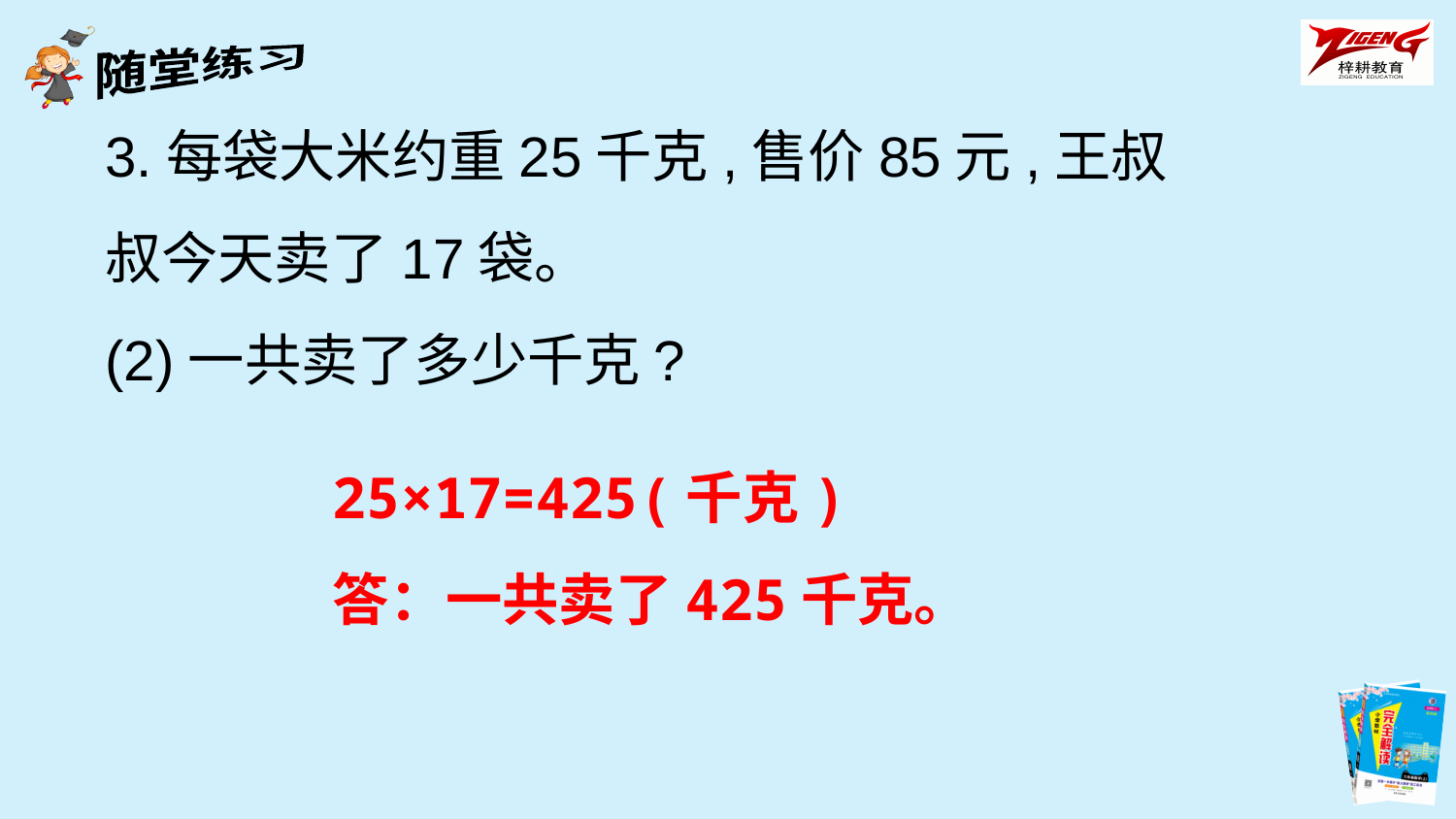

3.每袋大米约重25千克,售价85元,王叔叔今天卖了17袋。
(2)一共卖了多少千克?
25×17=425(千克)
答：一共卖了425千克。